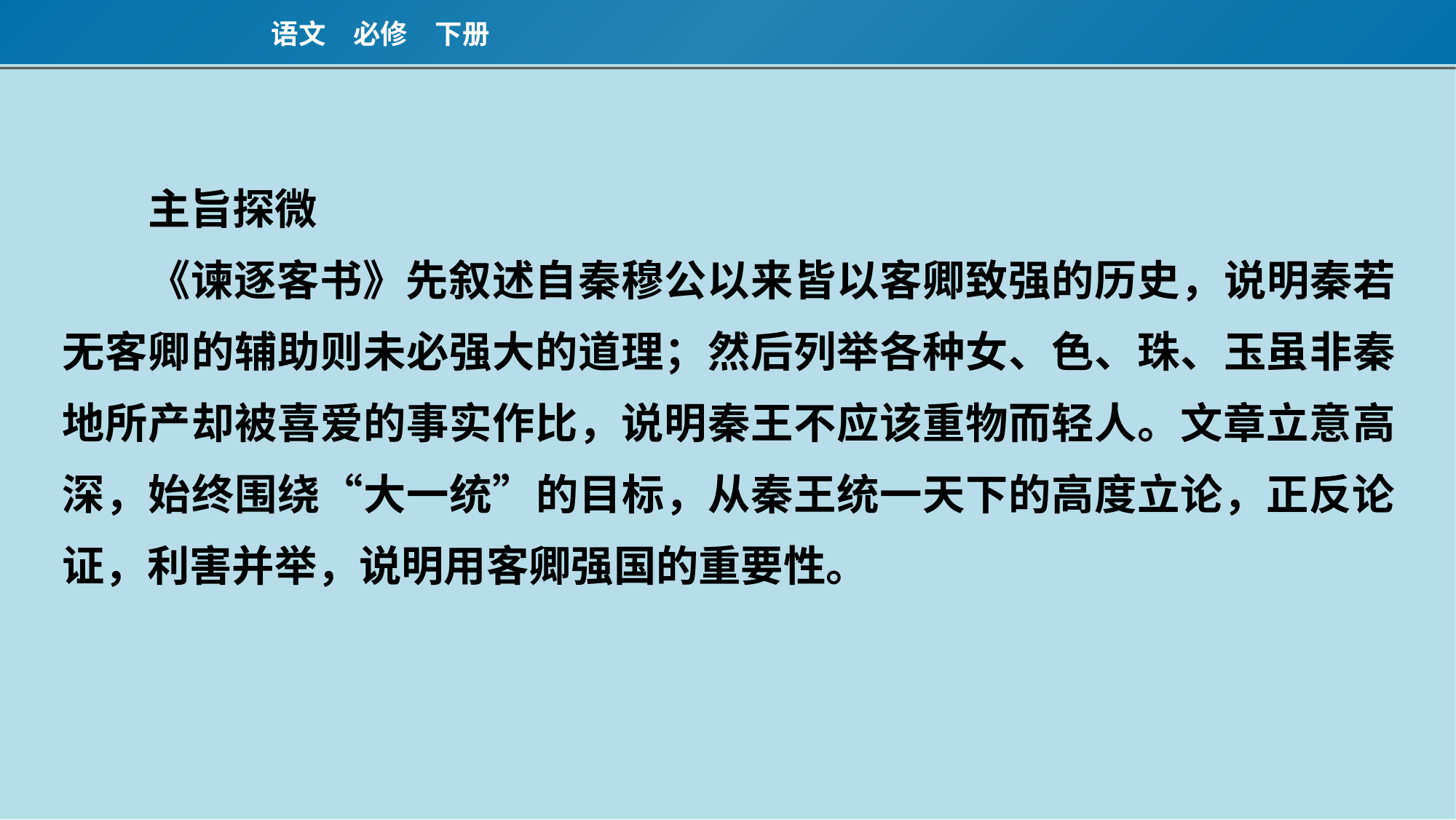

主旨探微
《谏逐客书》先叙述自秦穆公以来皆以客卿致强的历史，说明秦若无客卿的辅助则未必强大的道理；然后列举各种女、色、珠、玉虽非秦地所产却被喜爱的事实作比，说明秦王不应该重物而轻人。文章立意高深，始终围绕“大一统”的目标，从秦王统一天下的高度立论，正反论证，利害并举，说明用客卿强国的重要性。